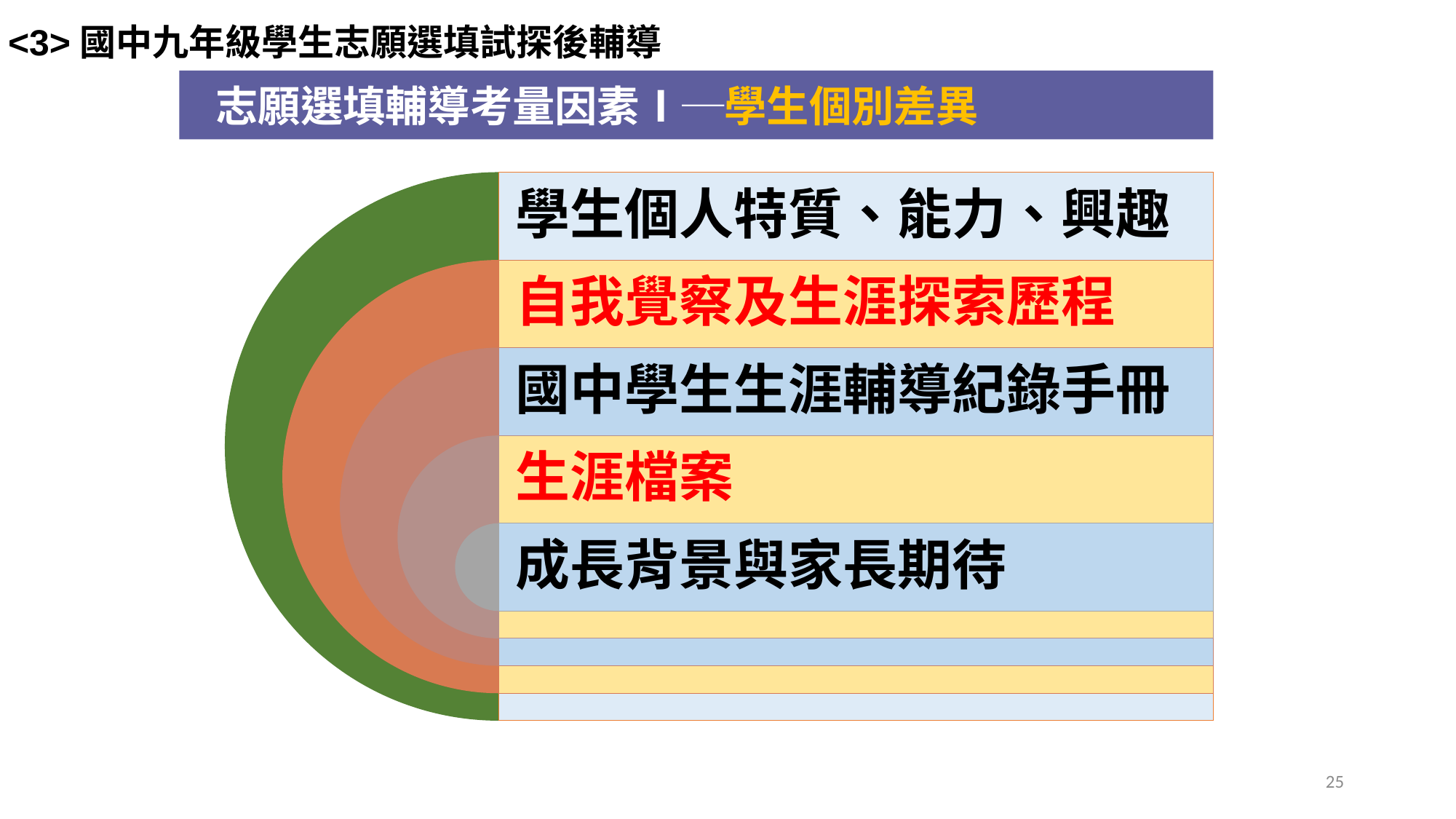

<3>國中九年級學生志願選填試探後輔導

志願選填輔導考量因素Ⅰ─學生個別差異
學生個人特質、能力、興趣
自我覺察及生涯探索歷程
國中學生生涯輔導紀錄手冊
生涯檔案
成長背景與家長期待
25